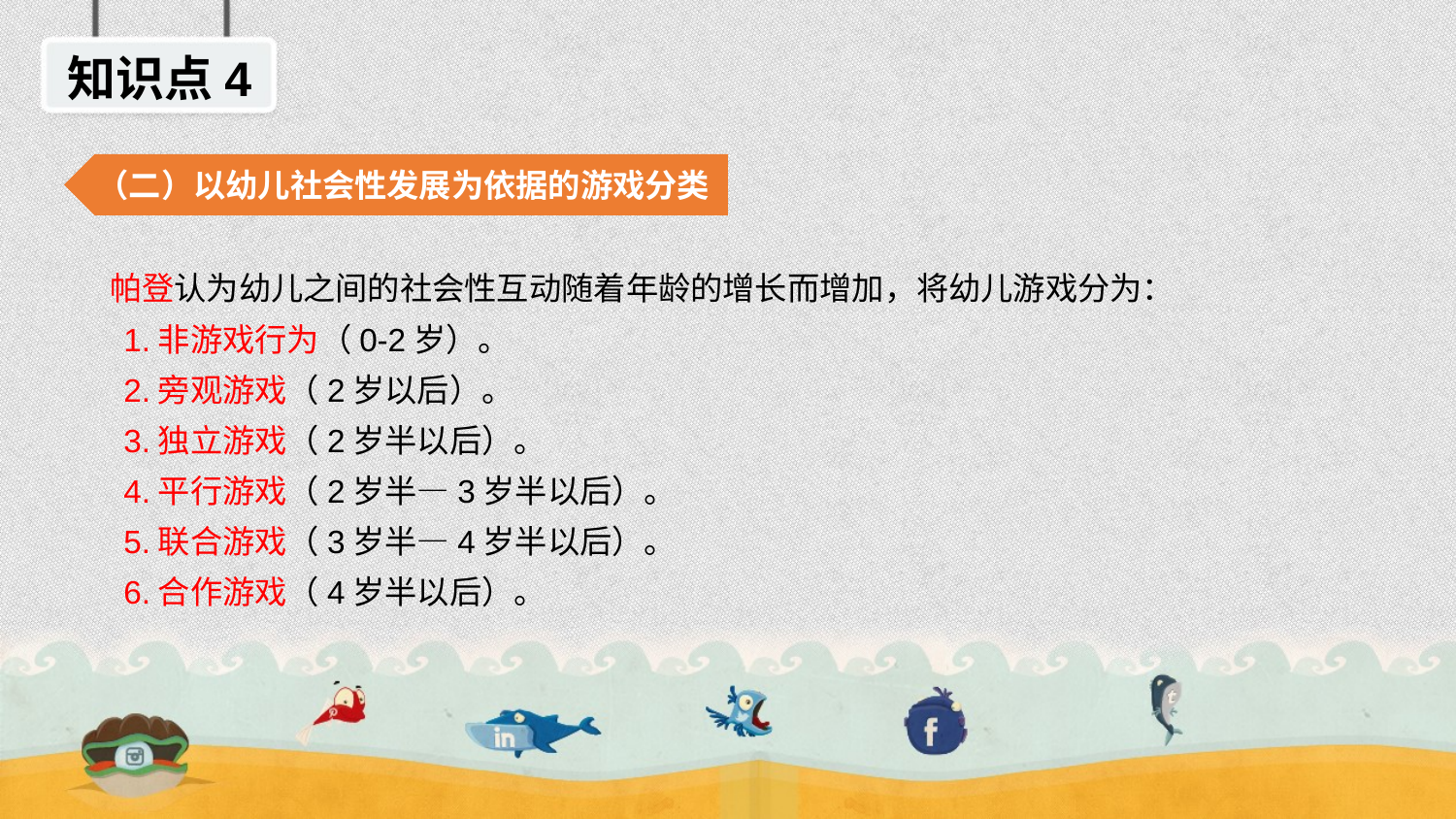

知识点4
（二）以幼儿社会性发展为依据的游戏分类
  帕登认为幼儿之间的社会性互动随着年龄的增长而增加，将幼儿游戏分为：
    1.非游戏行为（0-2岁）。
    2.旁观游戏（2岁以后）。
    3.独立游戏（2岁半以后）。
    4.平行游戏（2岁半—3岁半以后）。
    5.联合游戏（3岁半—4岁半以后）。
    6.合作游戏（4岁半以后）。